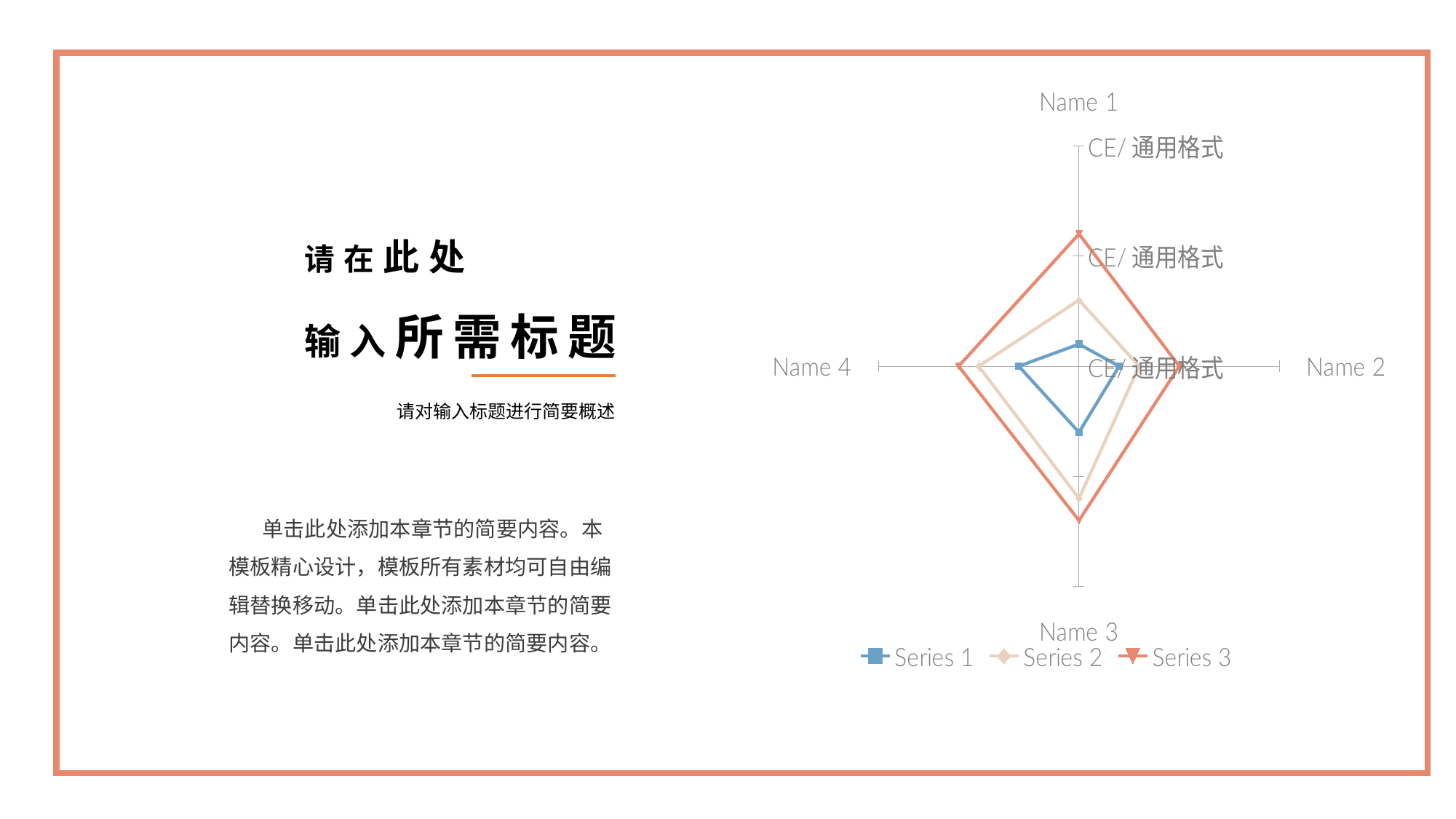

### Chart

| Category | Series 1 | Series 2 | Series 3 |
|---|---|---|---|
| Name 1 | 1.0 | 3.0 | 6.0 |
| Name 2 | 2.0 | 3.0 | 5.0 |
| Name 3 | 3.0 | 6.0 | 7.0 |
| Name 4 | 3.0 | 5.0 | 6.0 |
请在此处
输入所需标题
请对输入标题进行简要概述
      单击此处添加本章节的简要内容。本模板精心设计，模板所有素材均可自由编辑替换移动。单击此处添加本章节的简要内容。单击此处添加本章节的简要内容。